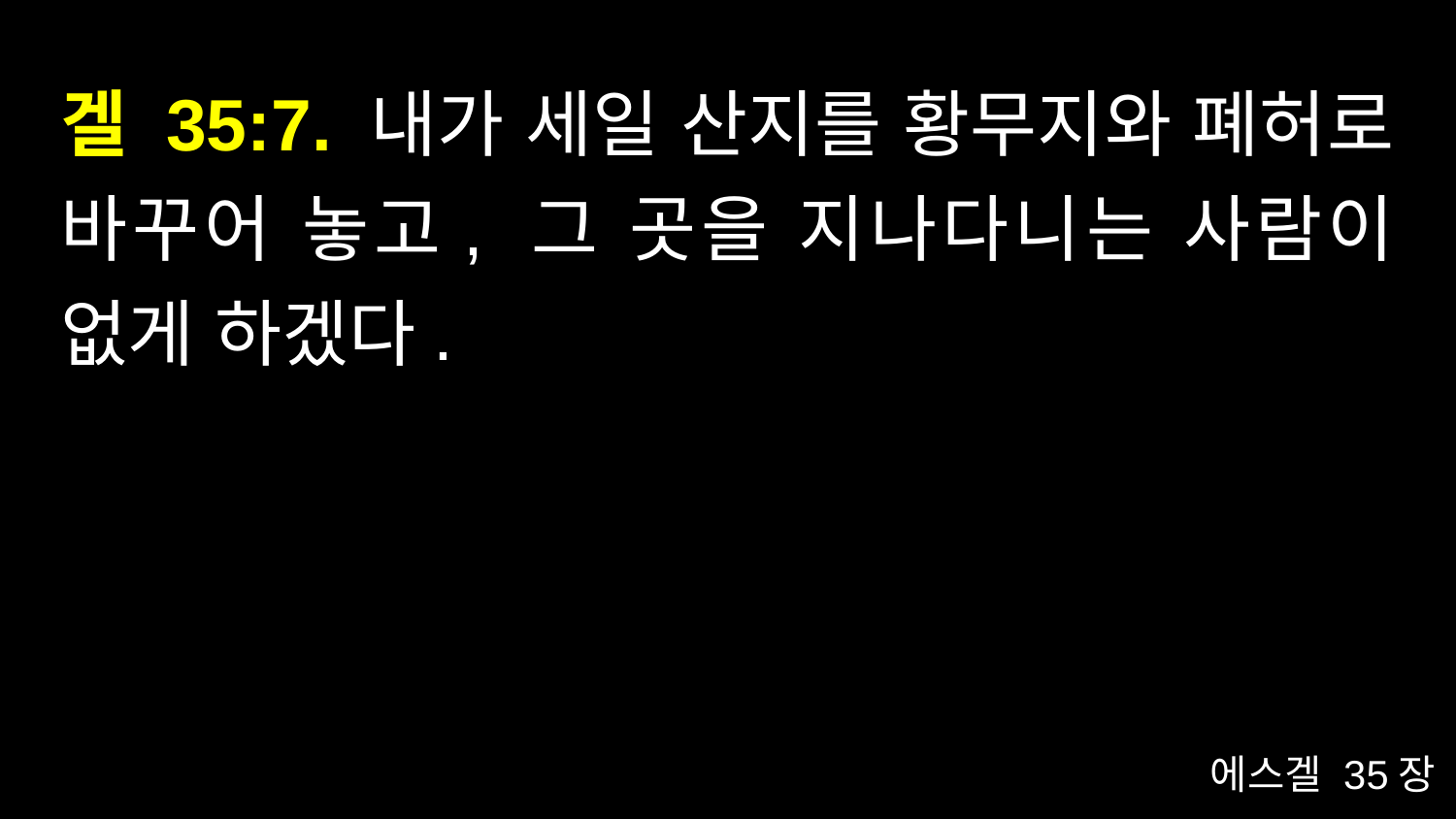

# 겔 35:7. 내가 세일 산지를 황무지와 폐허로 바꾸어 놓고, 그 곳을 지나다니는 사람이 없게 하겠다.
에스겔 35장